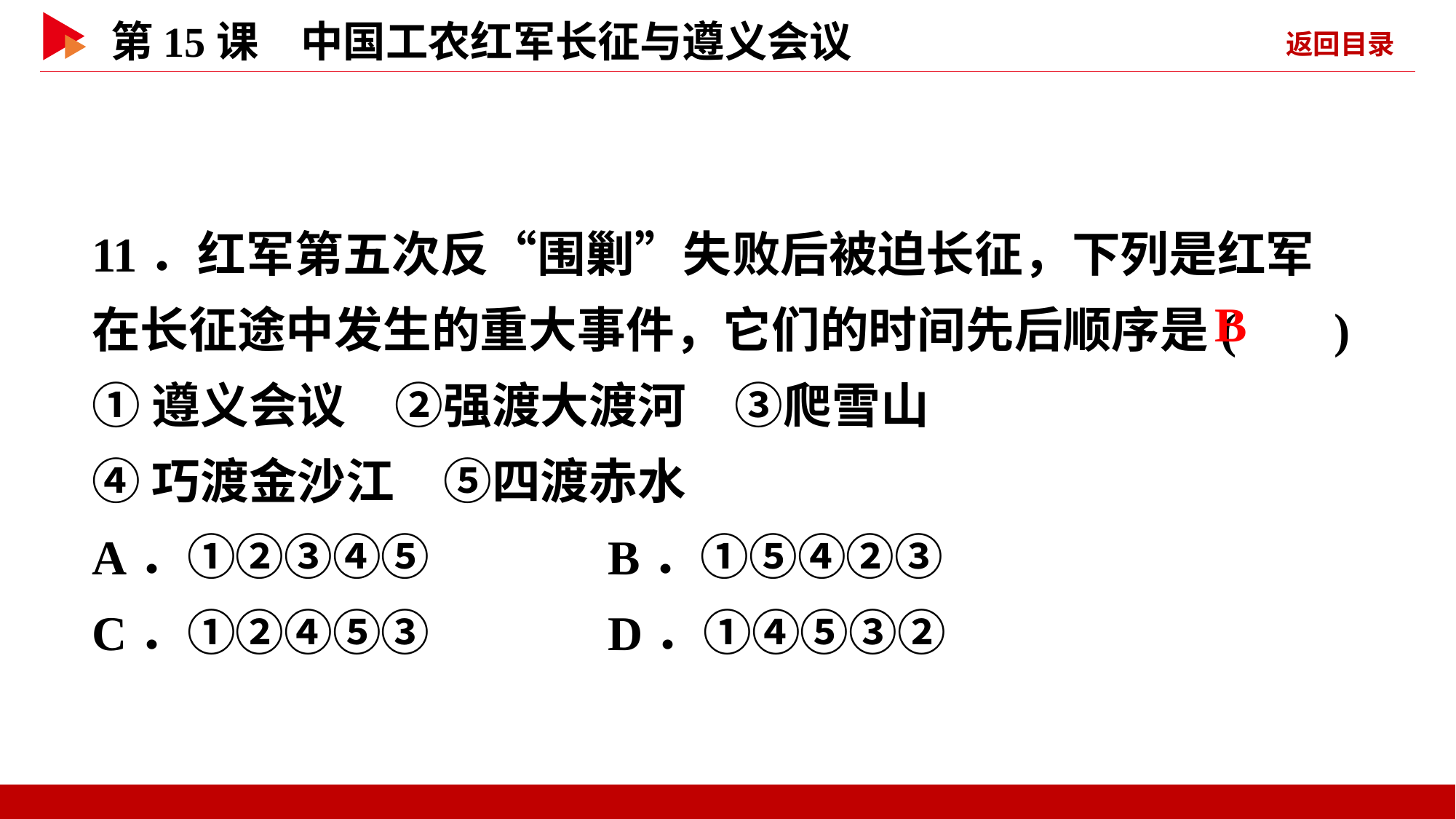

11．红军第五次反“围剿”失败后被迫长征，下列是红军在长征途中发生的重大事件，它们的时间先后顺序是(        )
①遵义会议　②强渡大渡河　③爬雪山
④巧渡金沙江　⑤四渡赤水
A．①②③④⑤               B．①⑤④②③
C．①②④⑤③               D．①④⑤③②
   B